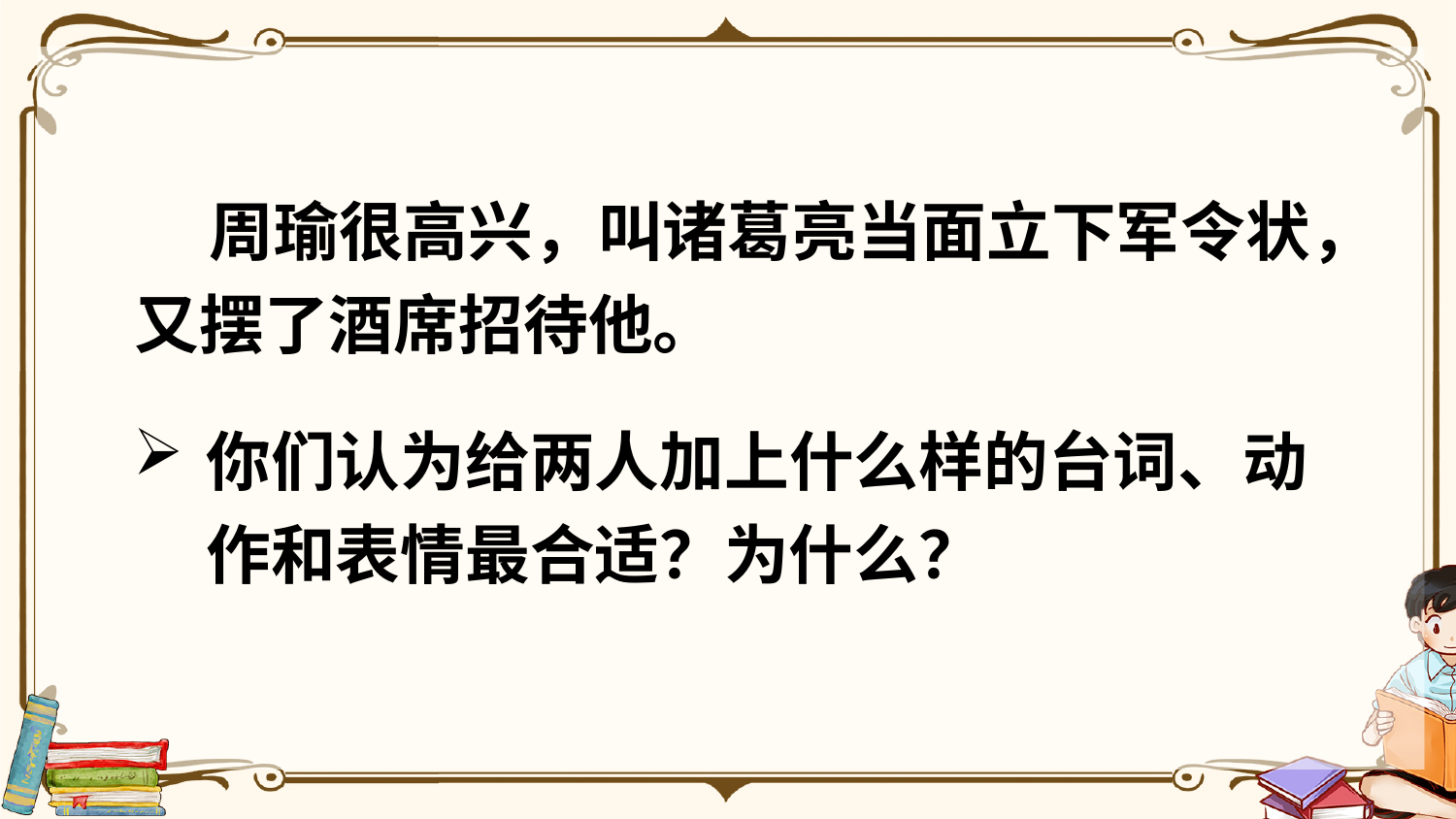

周瑜很高兴，叫诸葛亮当面立下军令状，又摆了酒席招待他。
你们认为给两人加上什么样的台词、动作和表情最合适？为什么？